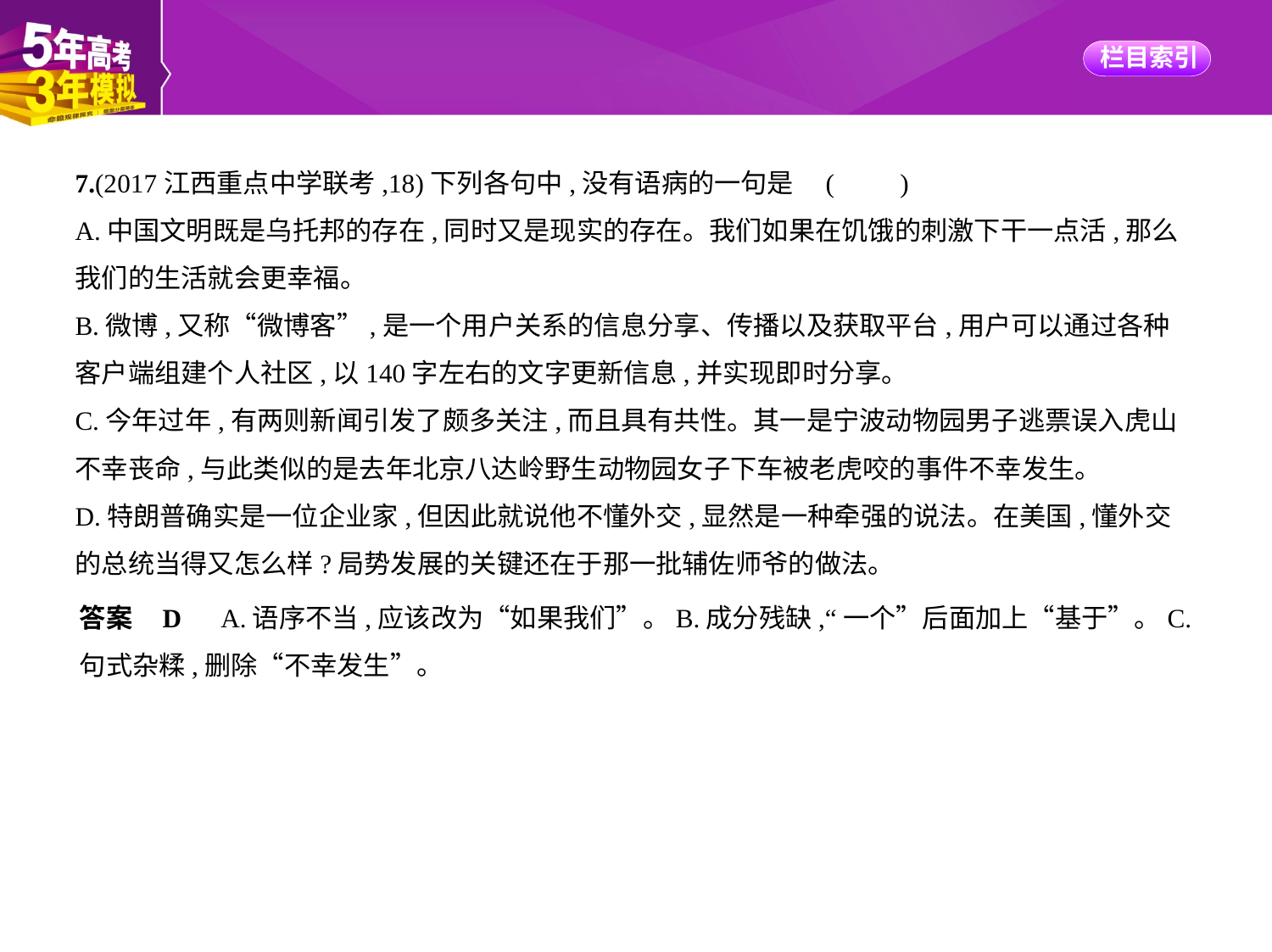

7.(2017江西重点中学联考,18)下列各句中,没有语病的一句是 (　　)
A.中国文明既是乌托邦的存在,同时又是现实的存在。我们如果在饥饿的刺激下干一点活,那么
我们的生活就会更幸福。
B.微博,又称“微博客”,是一个用户关系的信息分享、传播以及获取平台,用户可以通过各种
客户端组建个人社区,以140字左右的文字更新信息,并实现即时分享。
C.今年过年,有两则新闻引发了颇多关注,而且具有共性。其一是宁波动物园男子逃票误入虎山
不幸丧命,与此类似的是去年北京八达岭野生动物园女子下车被老虎咬的事件不幸发生。
D.特朗普确实是一位企业家,但因此就说他不懂外交,显然是一种牵强的说法。在美国,懂外交
的总统当得又怎么样?局势发展的关键还在于那一批辅佐师爷的做法。
答案    D　A.语序不当,应该改为“如果我们”。B.成分残缺,“一个”后面加上“基于”。C.
句式杂糅,删除“不幸发生”。